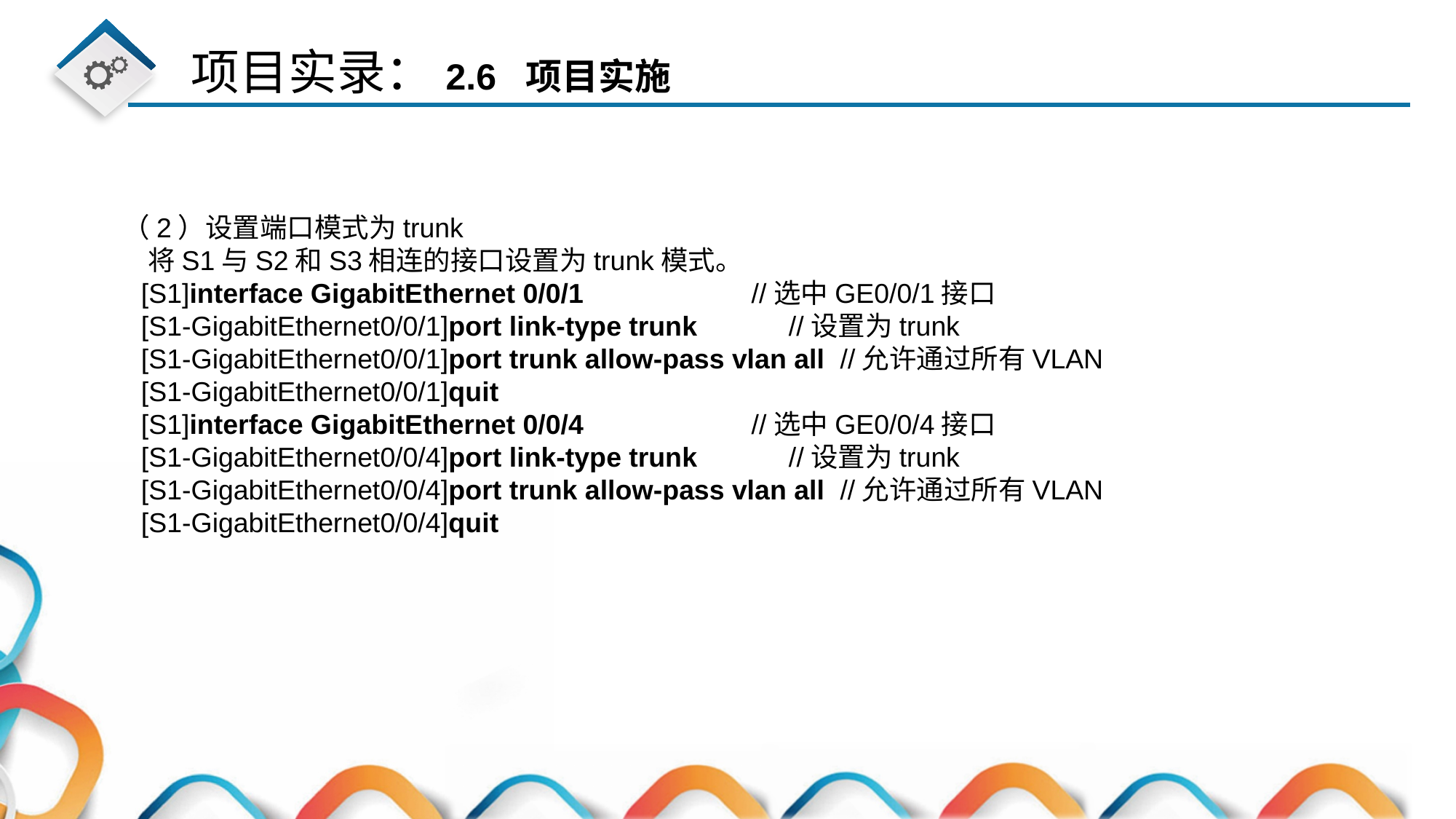

（2）设置端口模式为trunk
   将S1与S2和S3相连的接口设置为trunk模式。
   [S1]interface GigabitEthernet 0/0/1                      //选中GE0/0/1接口
   [S1-GigabitEthernet0/0/1]port link-type trunk            //设置为trunk
   [S1-GigabitEthernet0/0/1]port trunk allow-pass vlan all  //允许通过所有VLAN
   [S1-GigabitEthernet0/0/1]quit
   [S1]interface GigabitEthernet 0/0/4                      //选中GE0/0/4接口
   [S1-GigabitEthernet0/0/4]port link-type trunk            //设置为trunk
   [S1-GigabitEthernet0/0/4]port trunk allow-pass vlan all  //允许通过所有VLAN
   [S1-GigabitEthernet0/0/4]quit